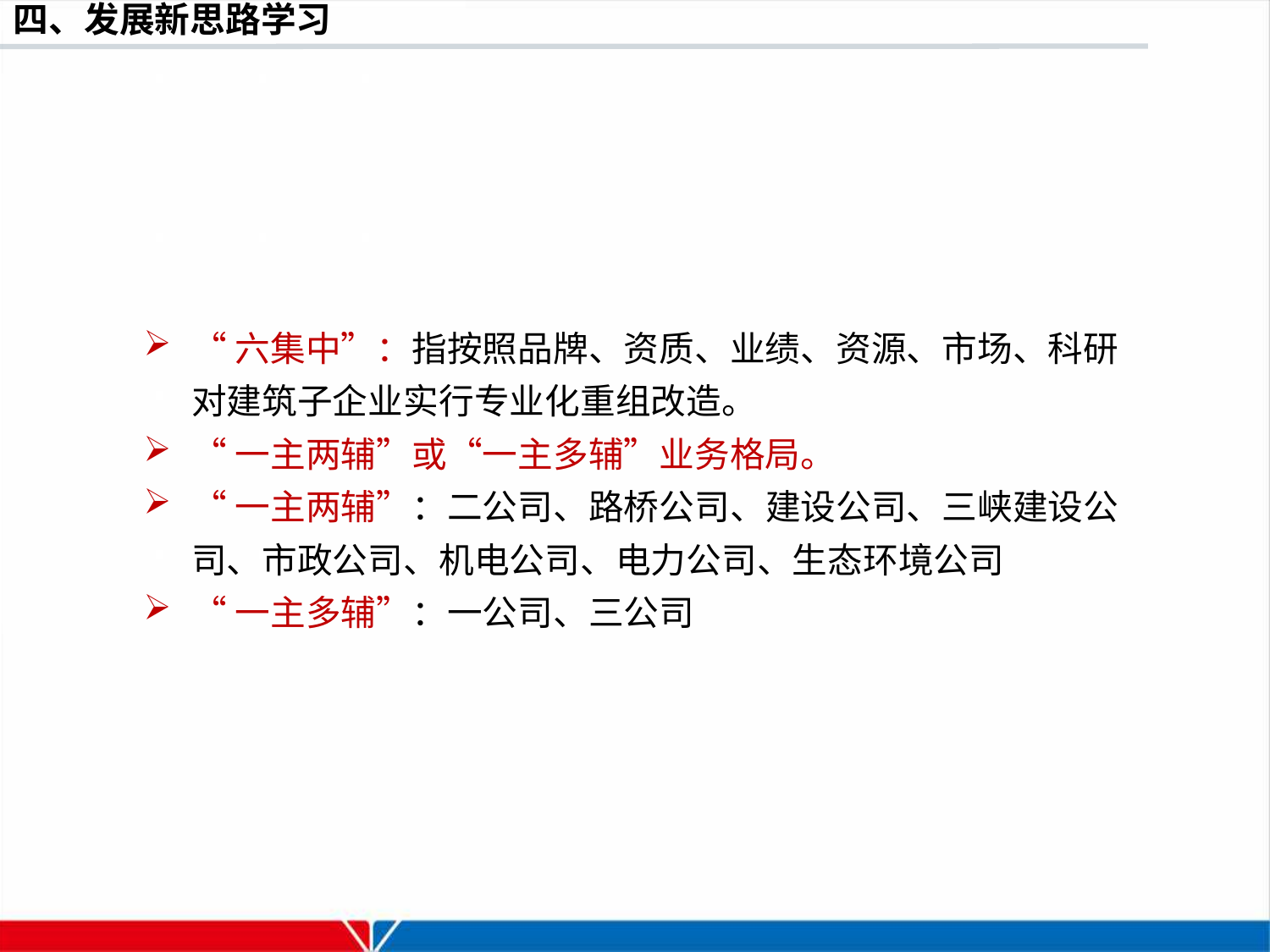

“六集中”：指按照品牌、资质、业绩、资源、市场、科研对建筑子企业实行专业化重组改造。
“一主两辅”或“一主多辅”业务格局。
“一主两辅”：二公司、路桥公司、建设公司、三峡建设公司、市政公司、机电公司、电力公司、生态环境公司
“一主多辅”：一公司、三公司